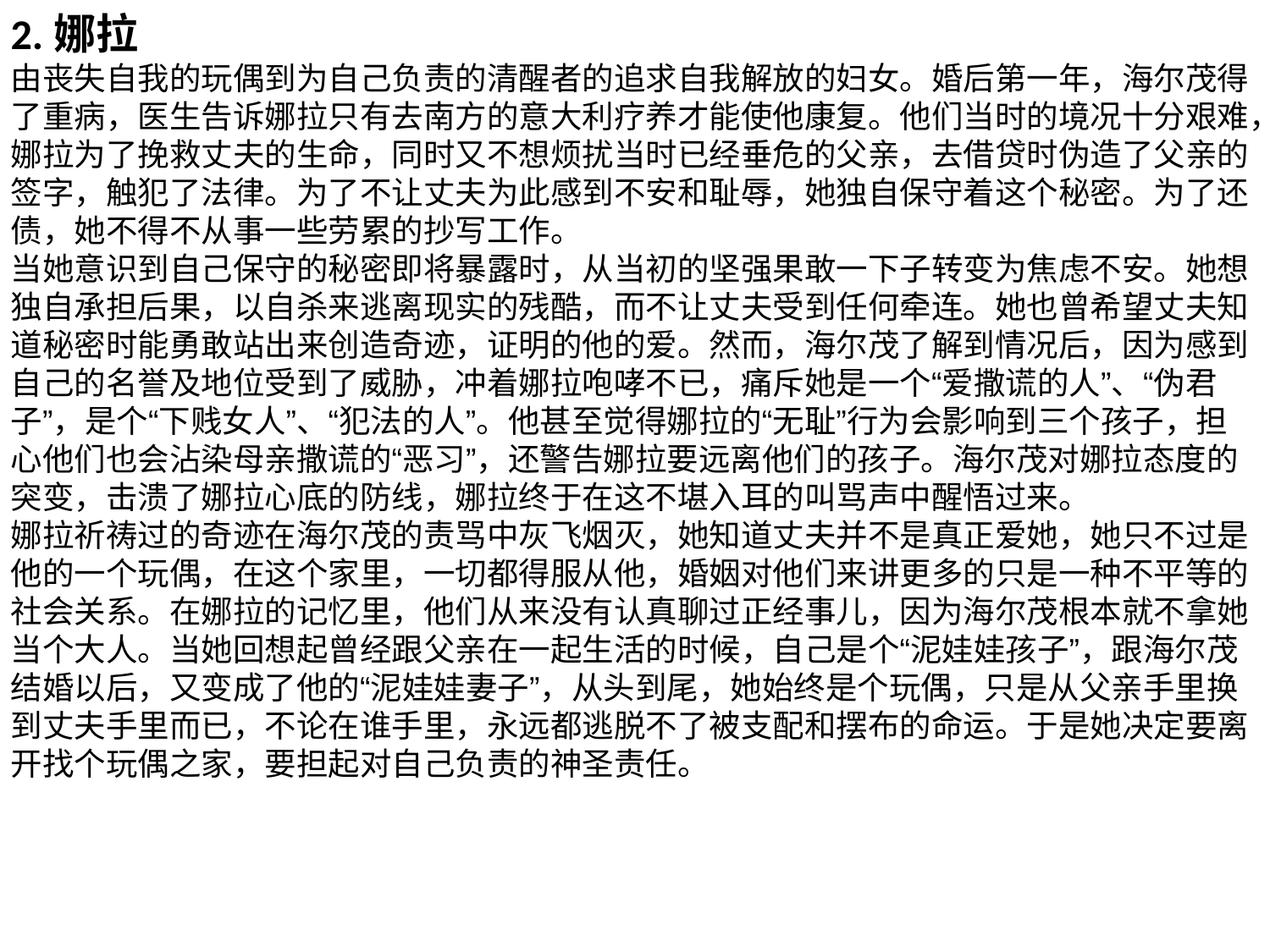

2.娜拉
由丧失自我的玩偶到为自己负责的清醒者的追求自我解放的妇女。婚后第一年，海尔茂得了重病，医生告诉娜拉只有去南方的意大利疗养才能使他康复。他们当时的境况十分艰难，娜拉为了挽救丈夫的生命，同时又不想烦扰当时已经垂危的父亲，去借贷时伪造了父亲的签字，触犯了法律。为了不让丈夫为此感到不安和耻辱，她独自保守着这个秘密。为了还债，她不得不从事一些劳累的抄写工作。
当她意识到自己保守的秘密即将暴露时，从当初的坚强果敢一下子转变为焦虑不安。她想独自承担后果，以自杀来逃离现实的残酷，而不让丈夫受到任何牵连。她也曾希望丈夫知道秘密时能勇敢站出来创造奇迹，证明的他的爱。然而，海尔茂了解到情况后，因为感到自己的名誉及地位受到了威胁，冲着娜拉咆哮不已，痛斥她是一个“爱撒谎的人”、“伪君子”，是个“下贱女人”、“犯法的人”。他甚至觉得娜拉的“无耻”行为会影响到三个孩子，担心他们也会沾染母亲撒谎的“恶习”，还警告娜拉要远离他们的孩子。海尔茂对娜拉态度的突变，击溃了娜拉心底的防线，娜拉终于在这不堪入耳的叫骂声中醒悟过来。
娜拉祈祷过的奇迹在海尔茂的责骂中灰飞烟灭，她知道丈夫并不是真正爱她，她只不过是他的一个玩偶，在这个家里，一切都得服从他，婚姻对他们来讲更多的只是一种不平等的社会关系。在娜拉的记忆里，他们从来没有认真聊过正经事儿，因为海尔茂根本就不拿她当个大人。当她回想起曾经跟父亲在一起生活的时候，自己是个“泥娃娃孩子”，跟海尔茂结婚以后，又变成了他的“泥娃娃妻子”，从头到尾，她始终是个玩偶，只是从父亲手里换到丈夫手里而已，不论在谁手里，永远都逃脱不了被支配和摆布的命运。于是她决定要离开找个玩偶之家，要担起对自己负责的神圣责任。